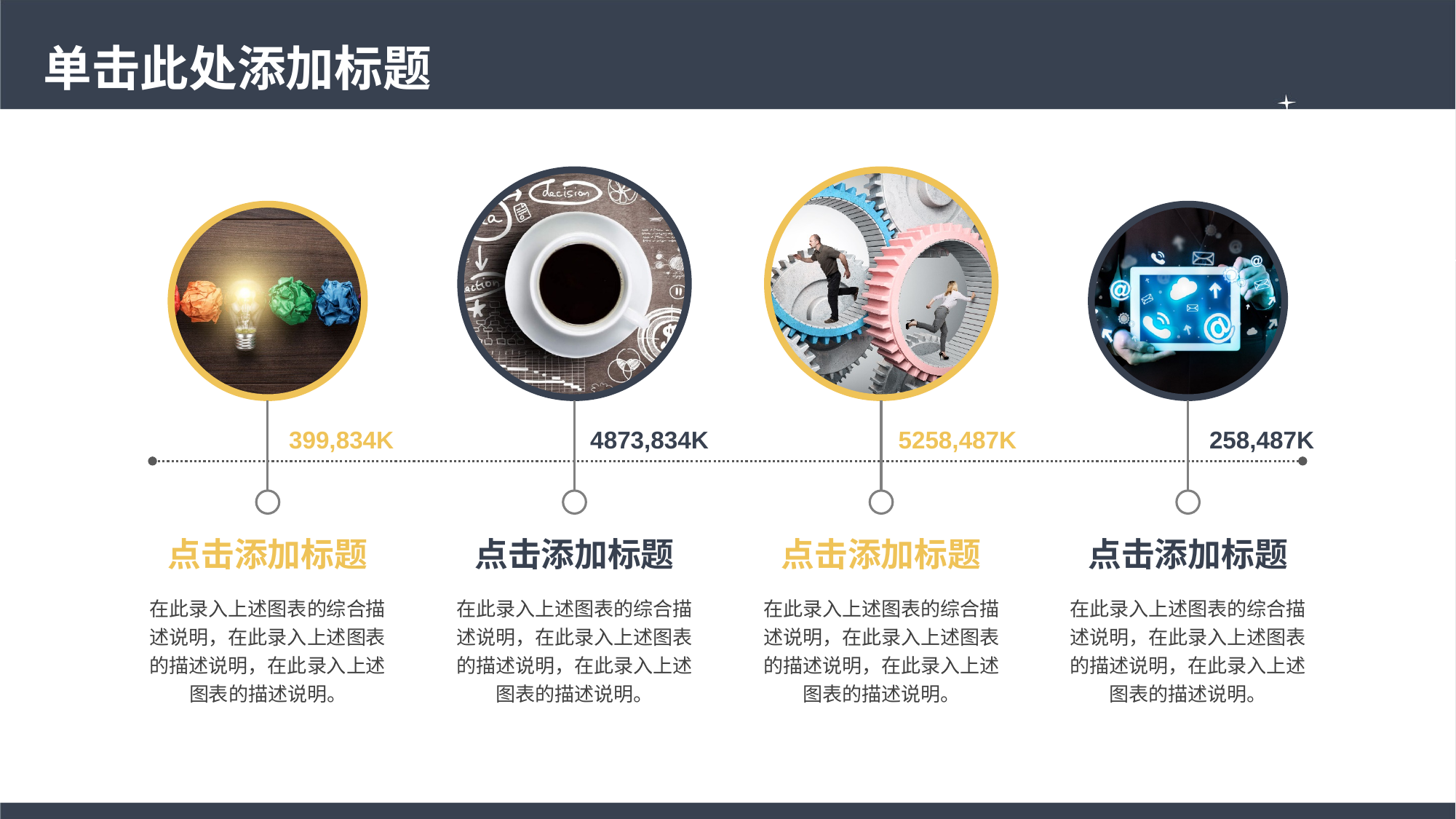

# 单击此处添加标题

399,834K
4873,834K
5258,487K
258,487K
点击添加标题
点击添加标题
点击添加标题
点击添加标题
在此录入上述图表的综合描述说明，在此录入上述图表的描述说明，在此录入上述图表的描述说明。
在此录入上述图表的综合描述说明，在此录入上述图表的描述说明，在此录入上述图表的描述说明。
在此录入上述图表的综合描述说明，在此录入上述图表的描述说明，在此录入上述图表的描述说明。
在此录入上述图表的综合描述说明，在此录入上述图表的描述说明，在此录入上述图表的描述说明。